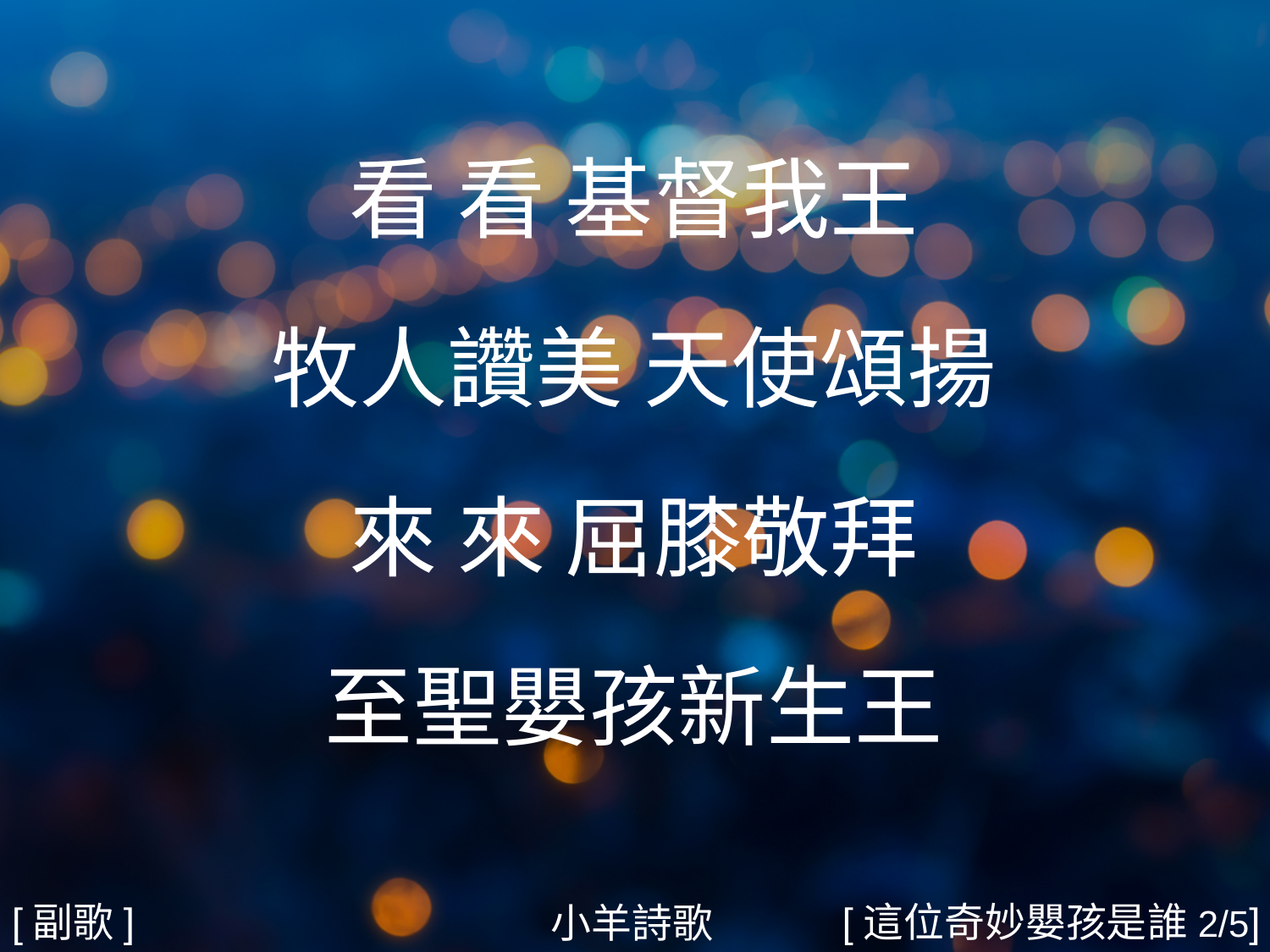

看 看 基督我王

牧人讚美 天使頌揚

來 來 屈膝敬拜

至聖嬰孩新生王
#

[副歌]
[這位奇妙嬰孩是誰2/5]
小羊詩歌